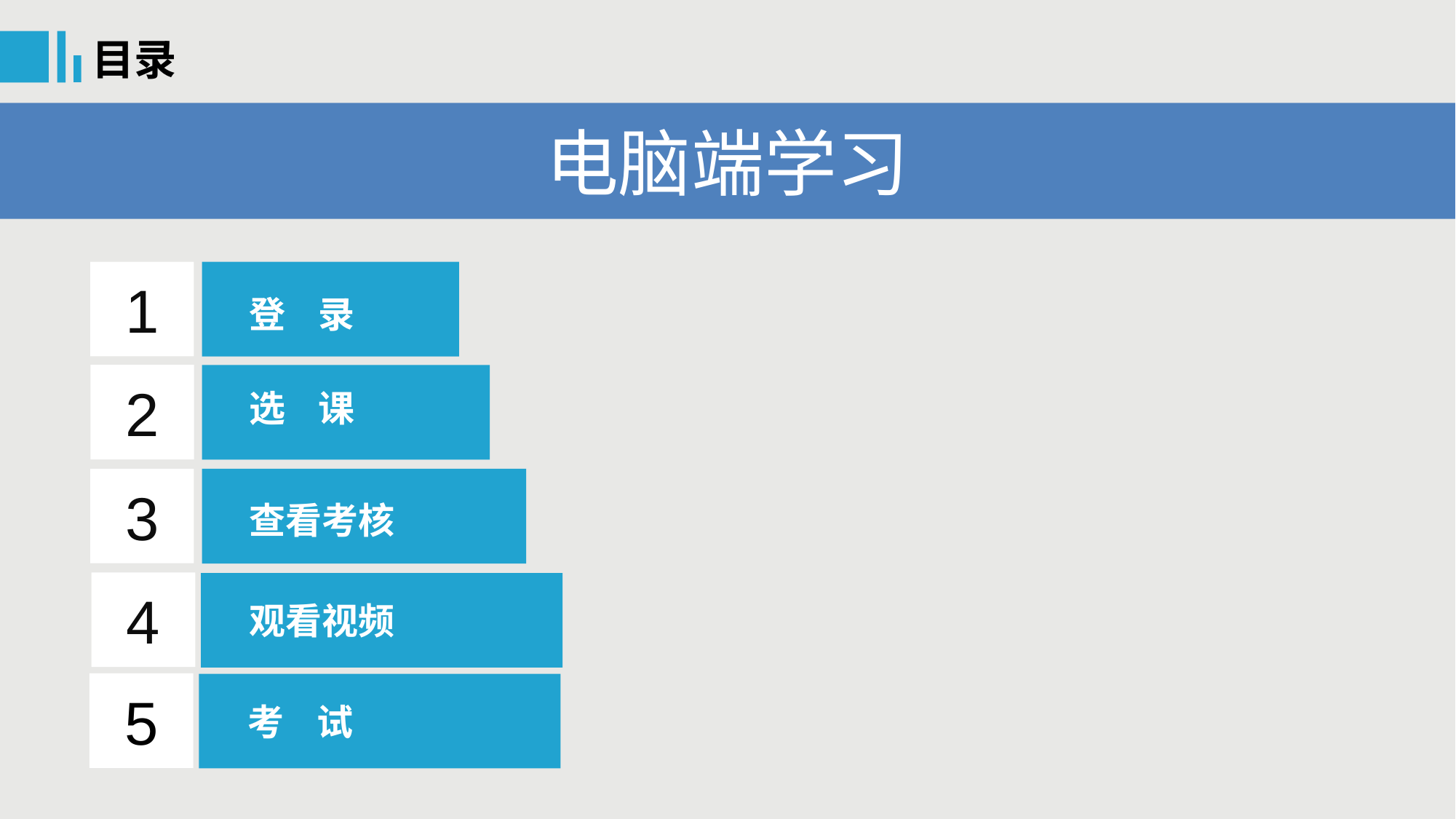

目录

电脑端学习

1
登    录

2
选    课

3
查看考核
4

观看视频
5

考    试